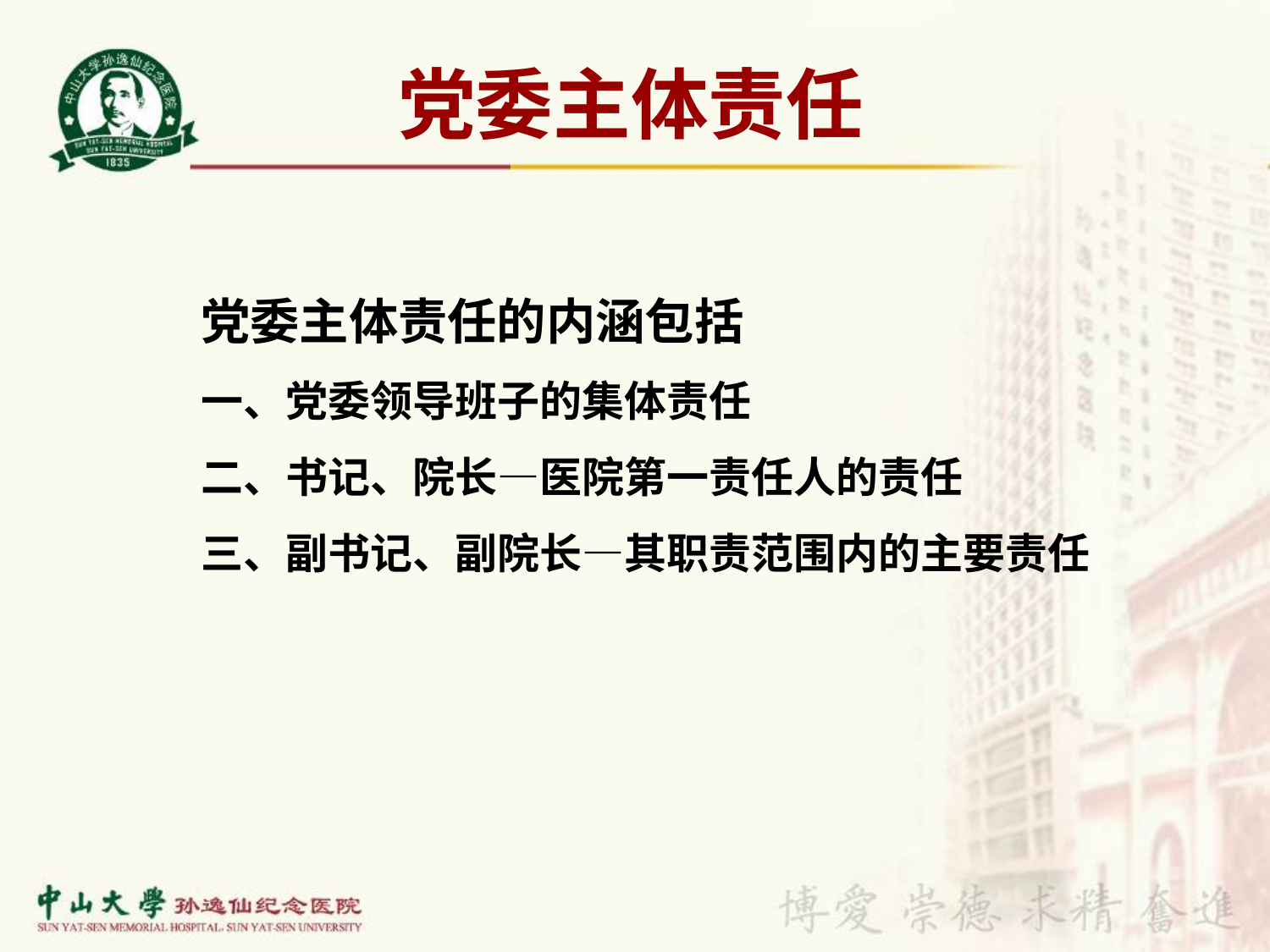

# 党委主体责任
党委主体责任的内涵包括
一、党委领导班子的集体责任
二、书记、院长—医院第一责任人的责任
三、副书记、副院长—其职责范围内的主要责任